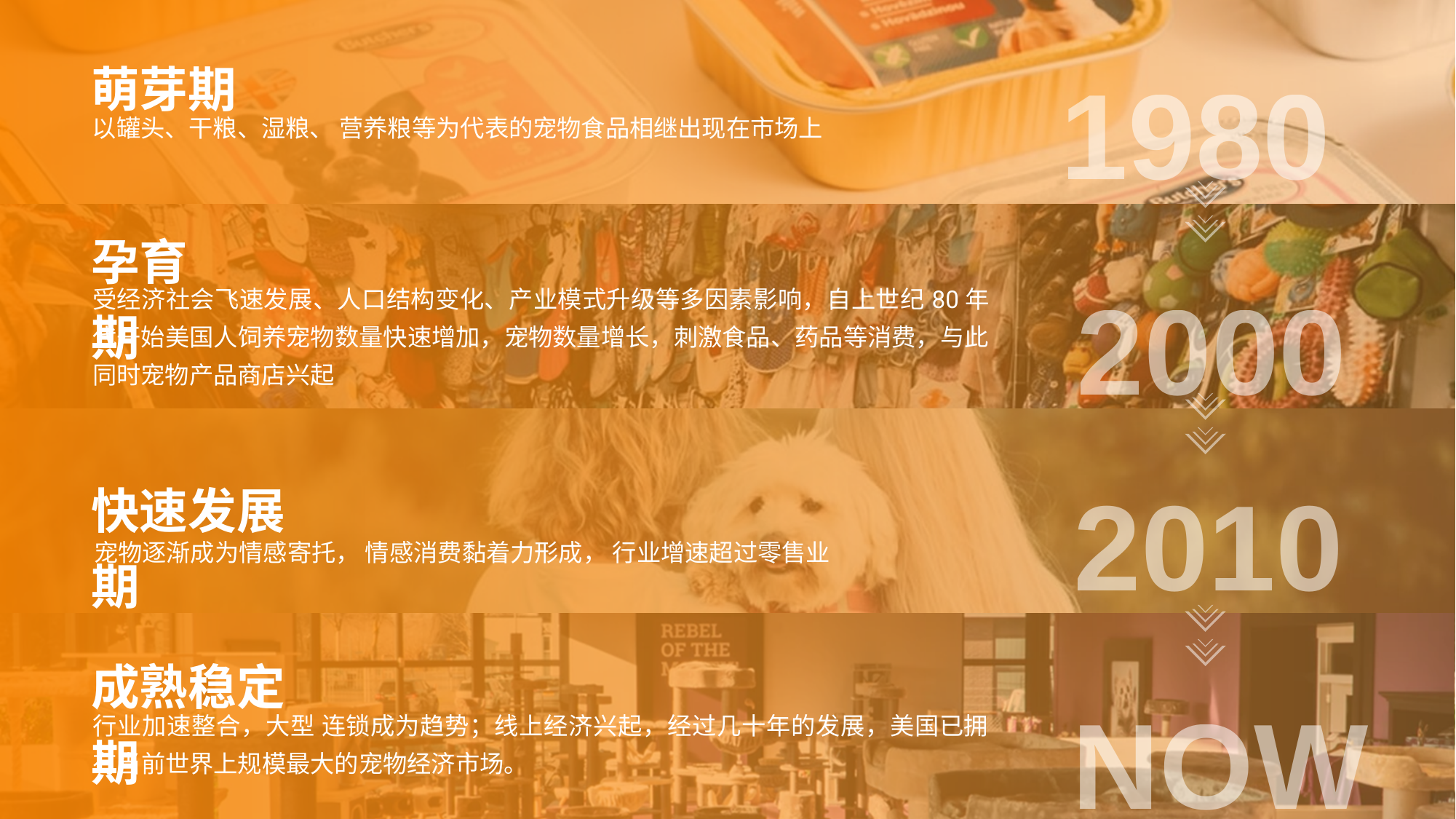

1980

萌芽期
以罐头、干粮、湿粮、 营养粮等为代表的宠物食品相继出现在市场上

2000
孕育期
受经济社会飞速发展、人口结构变化、产业模式升级等多因素影响，自上世纪80年代开始美国人饲养宠物数量快速增加，宠物数量增长，刺激食品、药品等消费，与此同时宠物产品商店兴起
2010

快速发展期
宠物逐渐成为情感寄托， 情感消费黏着力形成， 行业增速超过零售业
NOW

成熟稳定期
行业加速整合，大型 连锁成为趋势；线上经济兴起，经过几十年的发展，美国已拥有当前世界上规模最大的宠物经济市场。